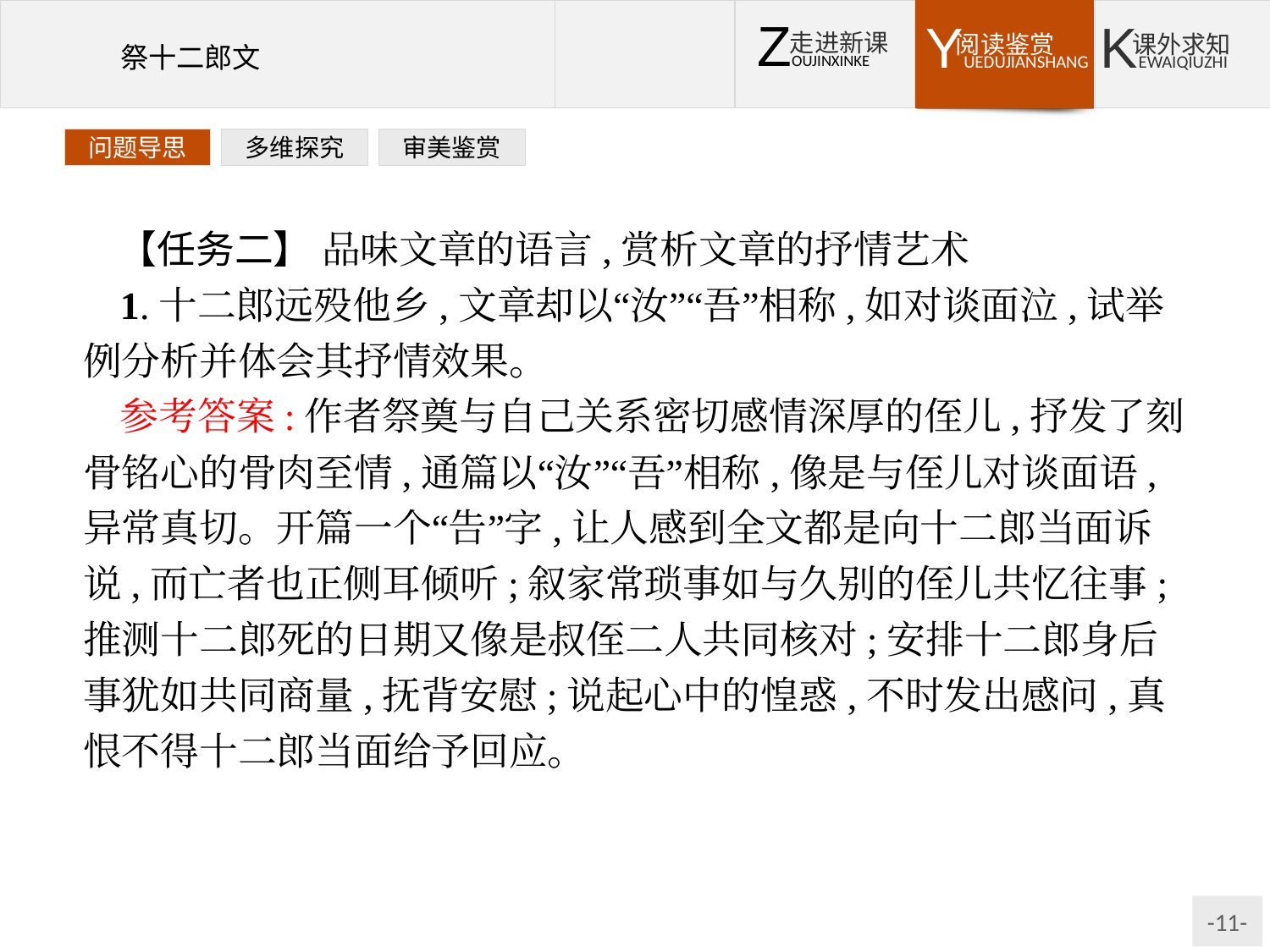

问题导思
多维探究
审美鉴赏
【任务二】 品味文章的语言,赏析文章的抒情艺术
1.十二郎远殁他乡,文章却以“汝”“吾”相称,如对谈面泣,试举例分析并体会其抒情效果。
参考答案:作者祭奠与自己关系密切感情深厚的侄儿,抒发了刻骨铭心的骨肉至情,通篇以“汝”“吾”相称,像是与侄儿对谈面语,异常真切。开篇一个“告”字,让人感到全文都是向十二郎当面诉说,而亡者也正侧耳倾听;叙家常琐事如与久别的侄儿共忆往事;推测十二郎死的日期又像是叔侄二人共同核对;安排十二郎身后事犹如共同商量,抚背安慰;说起心中的惶惑,不时发出感问,真恨不得十二郎当面给予回应。